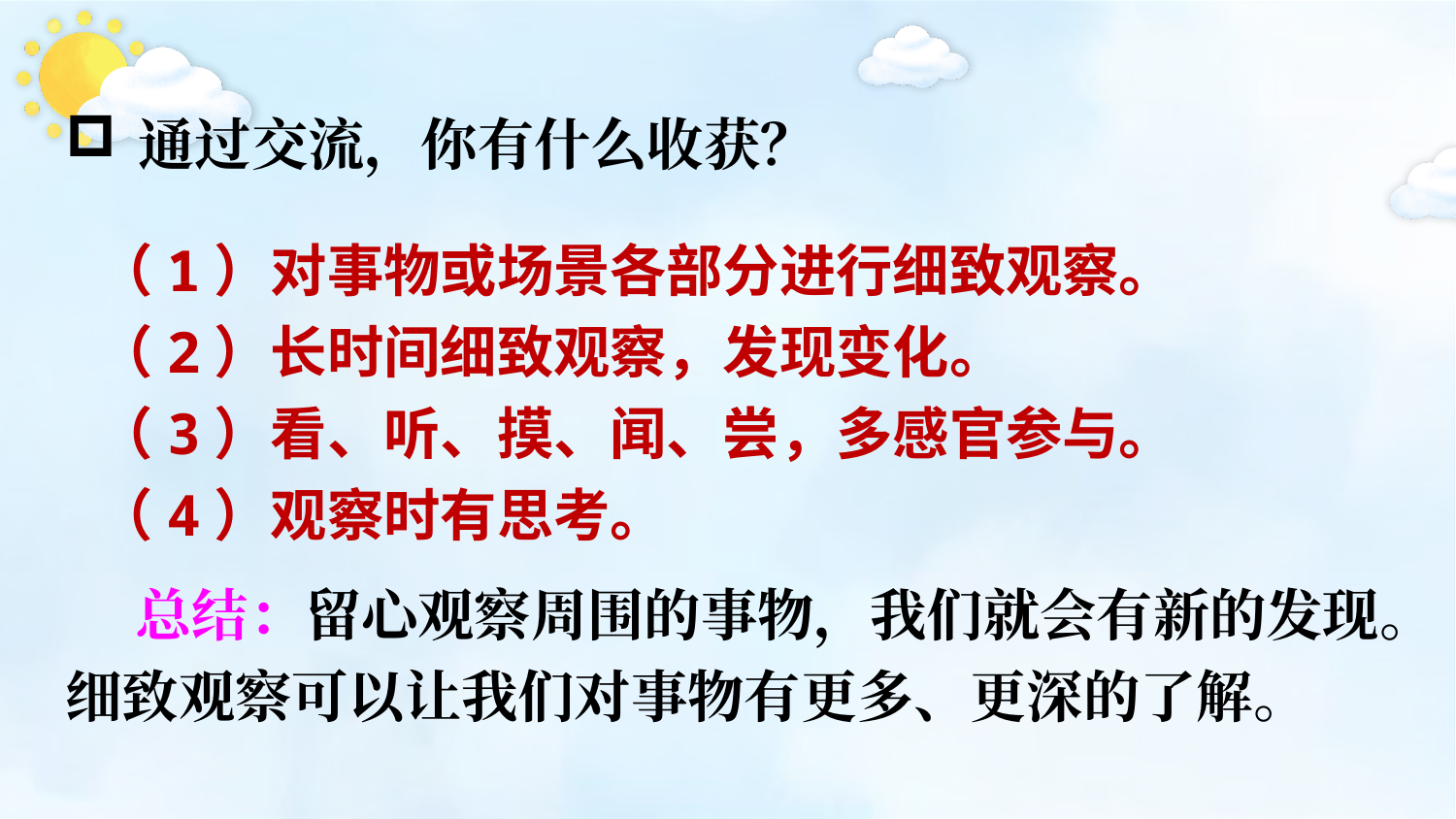

通过交流，你有什么收获？
（1）对事物或场景各部分进行细致观察。
（2）长时间细致观察，发现变化。
（3）看、听、摸、闻、尝，多感官参与。
（4）观察时有思考。
    总结：留心观察周围的事物，我们就会有新的发现。细致观察可以让我们对事物有更多、更深的了解。